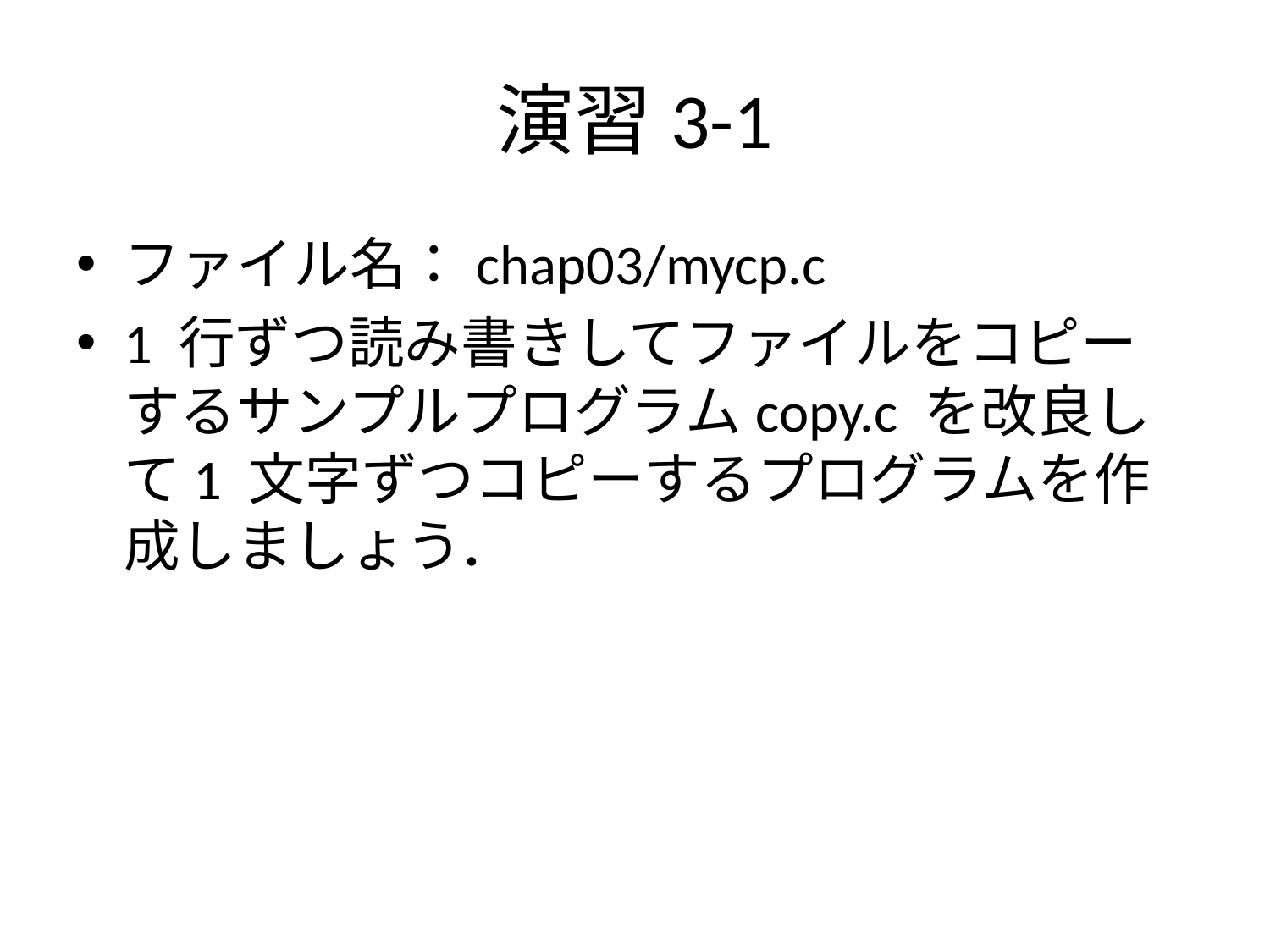

# 演習3-1
ファイル名：chap03/mycp.c
1 行ずつ読み書きしてファイルをコピーするサンプルプログラムcopy.c を改良して1 文字ずつコピーするプログラムを作成しましょう．